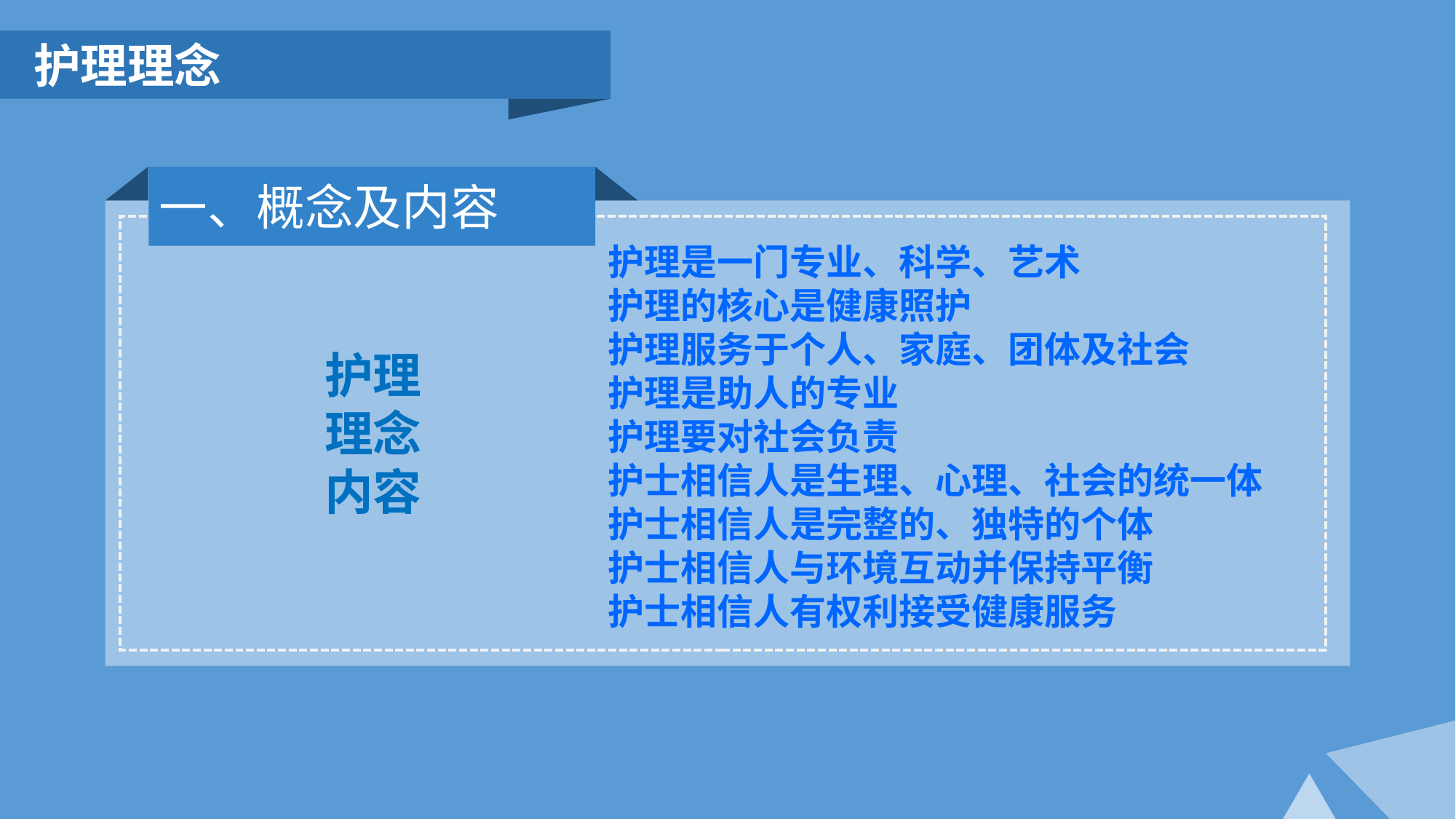

护理理念

一、概念及内容

护理是一门专业、科学、艺术
护理的核心是健康照护
护理服务于个人、家庭、团体及社会
护理是助人的专业
护理要对社会负责
护士相信人是生理、心理、社会的统一体
护士相信人是完整的、独特的个体
护士相信人与环境互动并保持平衡
护士相信人有权利接受健康服务
护理理念内容